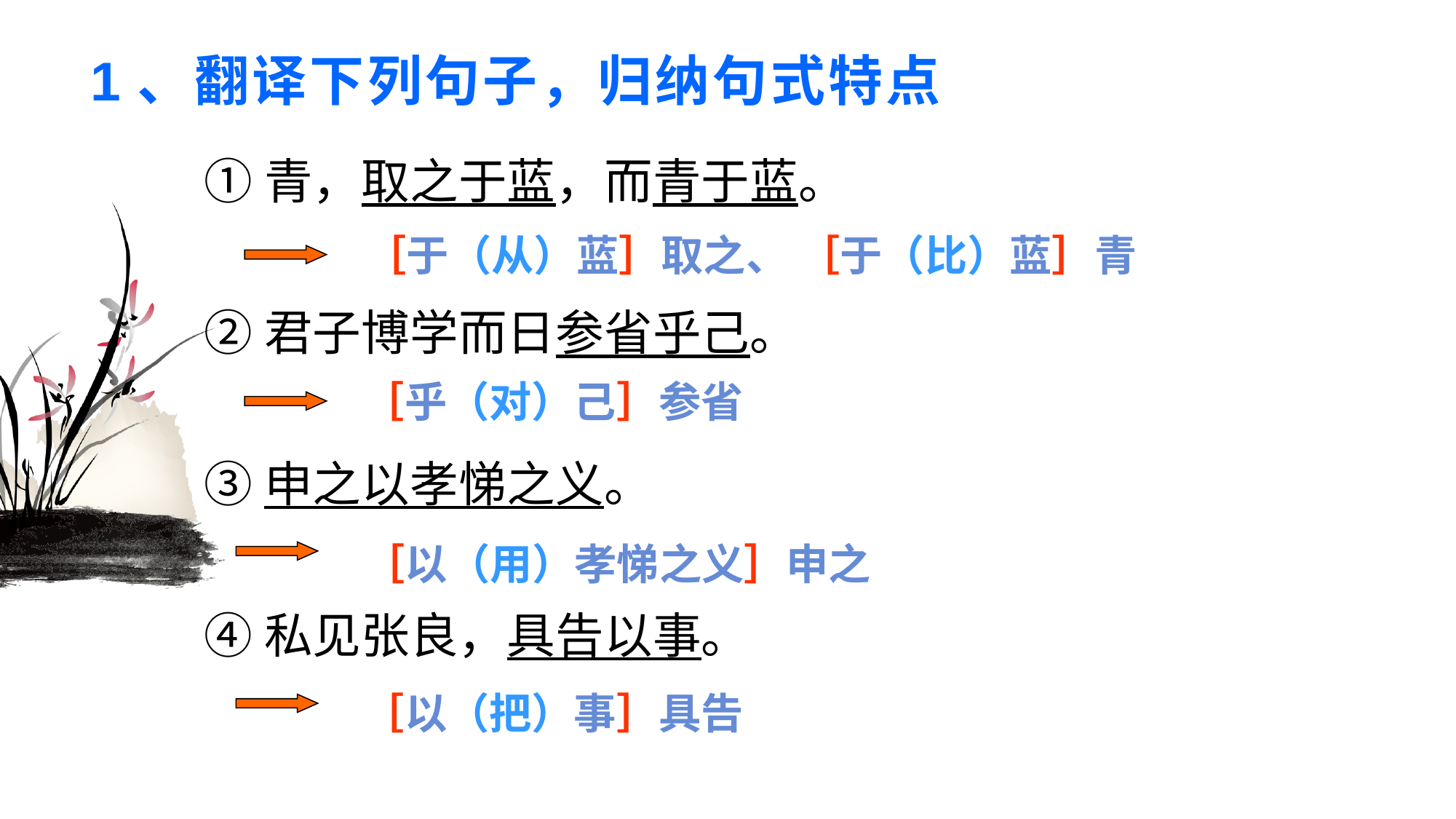

# 1、翻译下列句子，归纳句式特点
①青，取之于蓝，而青于蓝。

②君子博学而日参省乎己。

③申之以孝悌之义。

④私见张良，具告以事。
［于（从）蓝］取之、 ［于（比）蓝］青

［乎（对）己］参省

［以（用）孝悌之义］申之

［以（把）事］具告